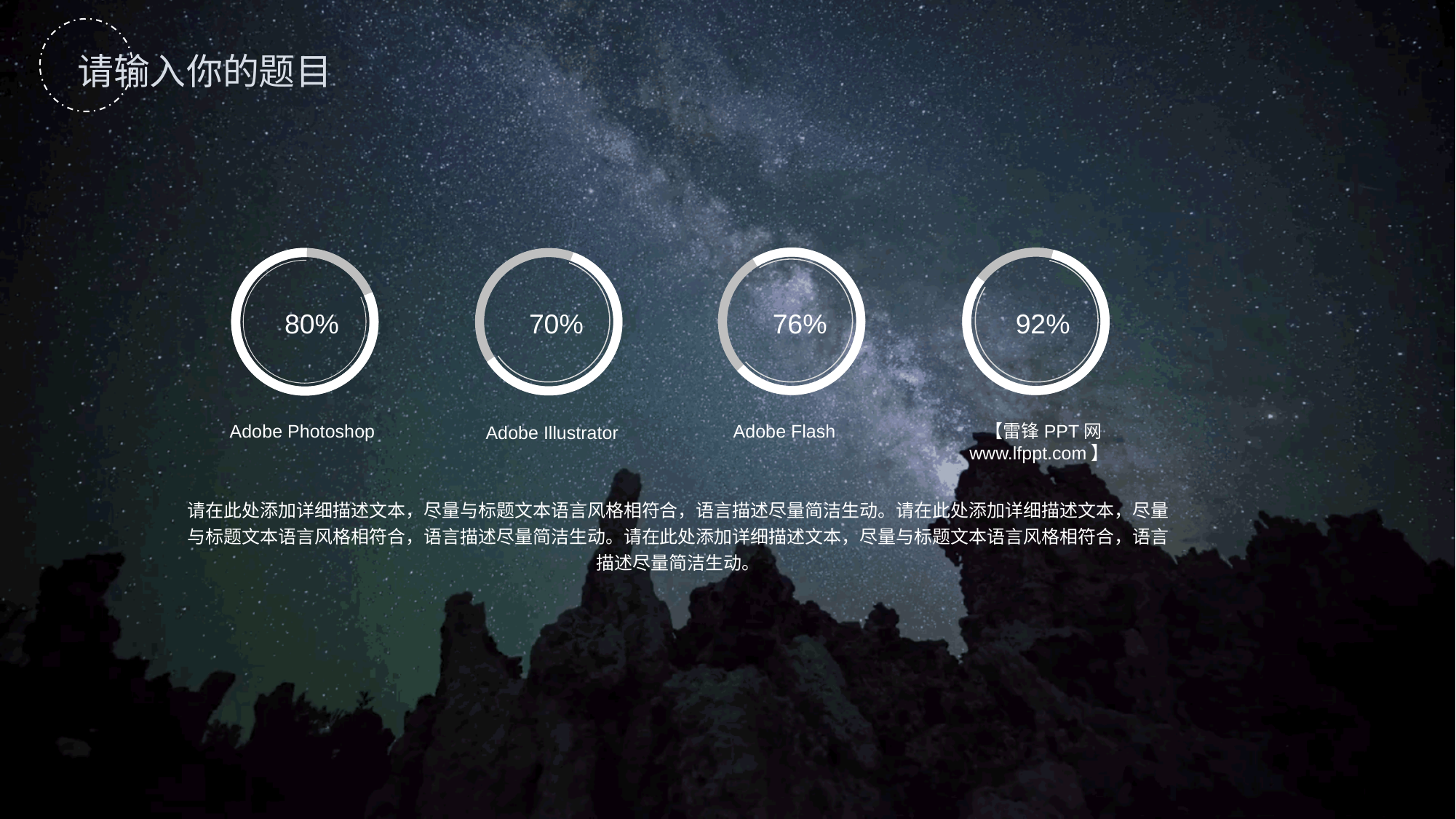

76%

92%

80%

70%
 Adobe Photoshop
Adobe Flash
 【雷锋PPT网 www.lfppt.com】
Adobe Illustrator
请在此处添加详细描述文本，尽量与标题文本语言风格相符合，语言描述尽量简洁生动。请在此处添加详细描述文本，尽量与标题文本语言风格相符合，语言描述尽量简洁生动。请在此处添加详细描述文本，尽量与标题文本语言风格相符合，语言描述尽量简洁生动。